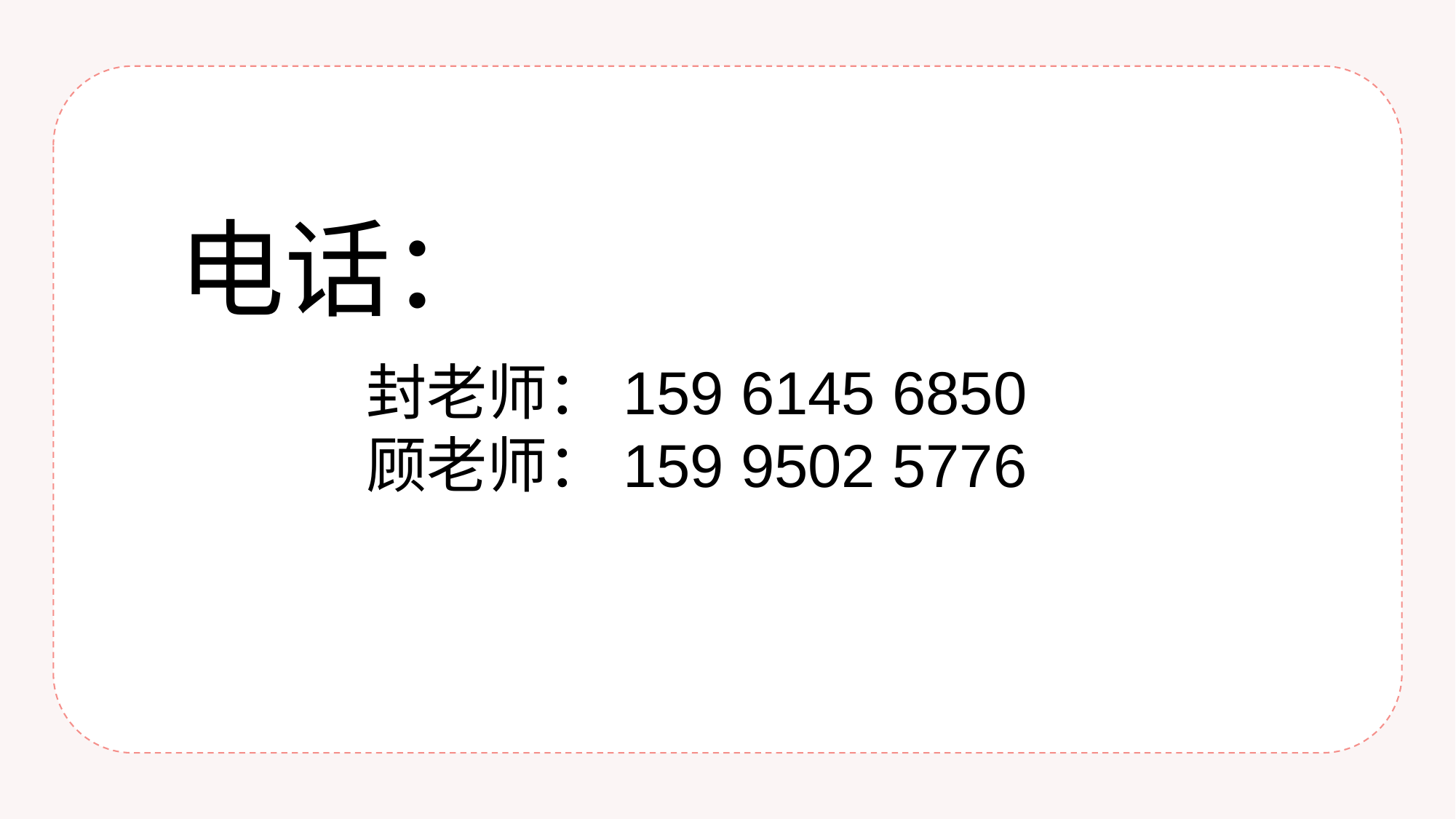

电话：
封老师：159 6145 6850
顾老师：159 9502 5776